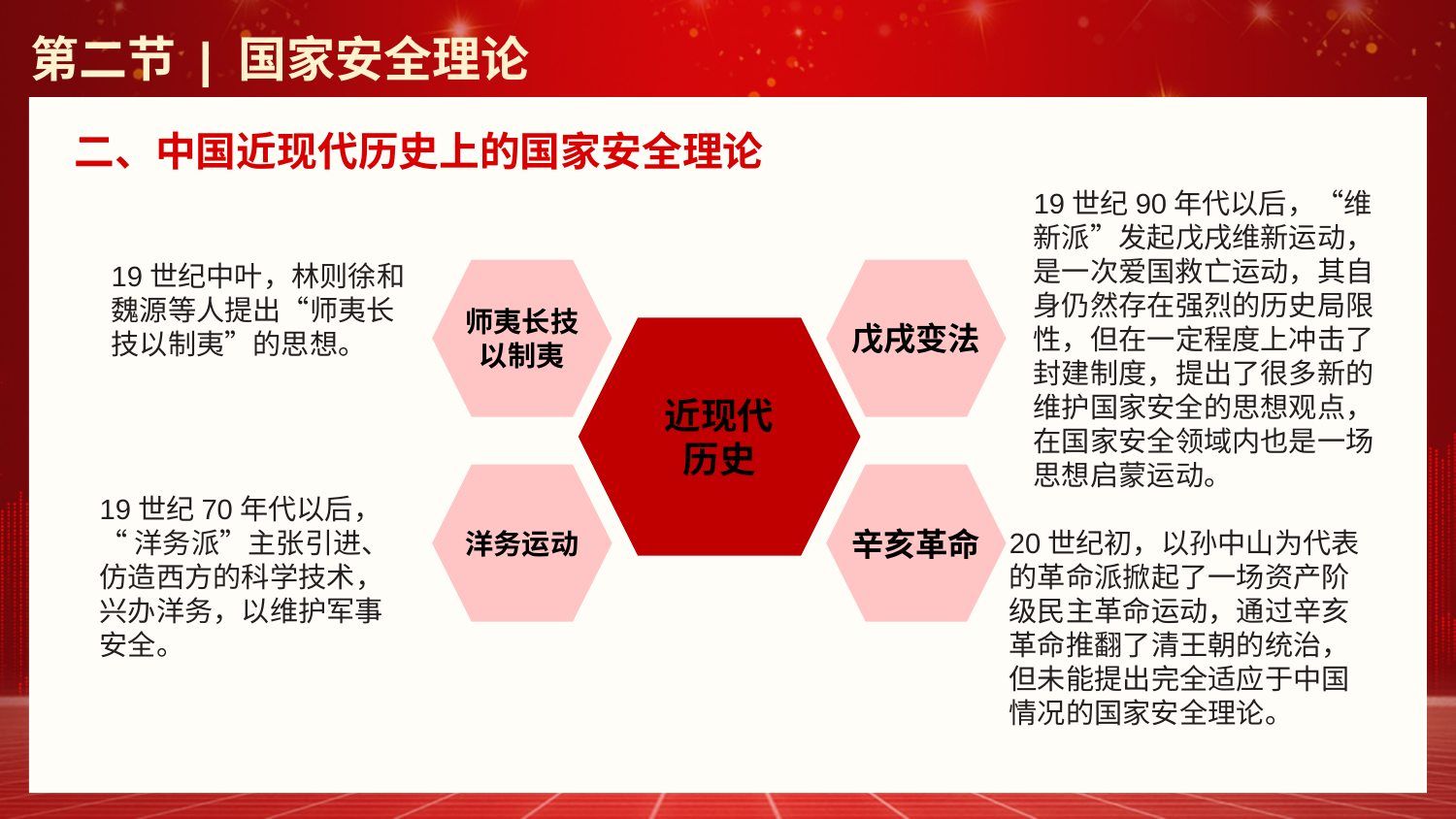

第二节 | 国家安全理论
二、中国近现代历史上的国家安全理论
19世纪90年代以后，“维新派”发起戊戌维新运动，是一次爱国救亡运动，其自身仍然存在强烈的历史局限性，但在一定程度上冲击了封建制度，提出了很多新的维护国家安全的思想观点，在国家安全领域内也是一场思想启蒙运动。
19世纪中叶，林则徐和魏源等人提出“师夷长技以制夷”的思想。
师夷长技
以制夷
戊戌变法
近现代
历史
洋务运动
辛亥革命
19世纪70年代以后，
“洋务派”主张引进、仿造西方的科学技术，兴办洋务，以维护军事安全。
20世纪初，以孙中山为代表的革命派掀起了一场资产阶级民主革命运动，通过辛亥革命推翻了清王朝的统治，但未能提出完全适应于中国情况的国家安全理论。